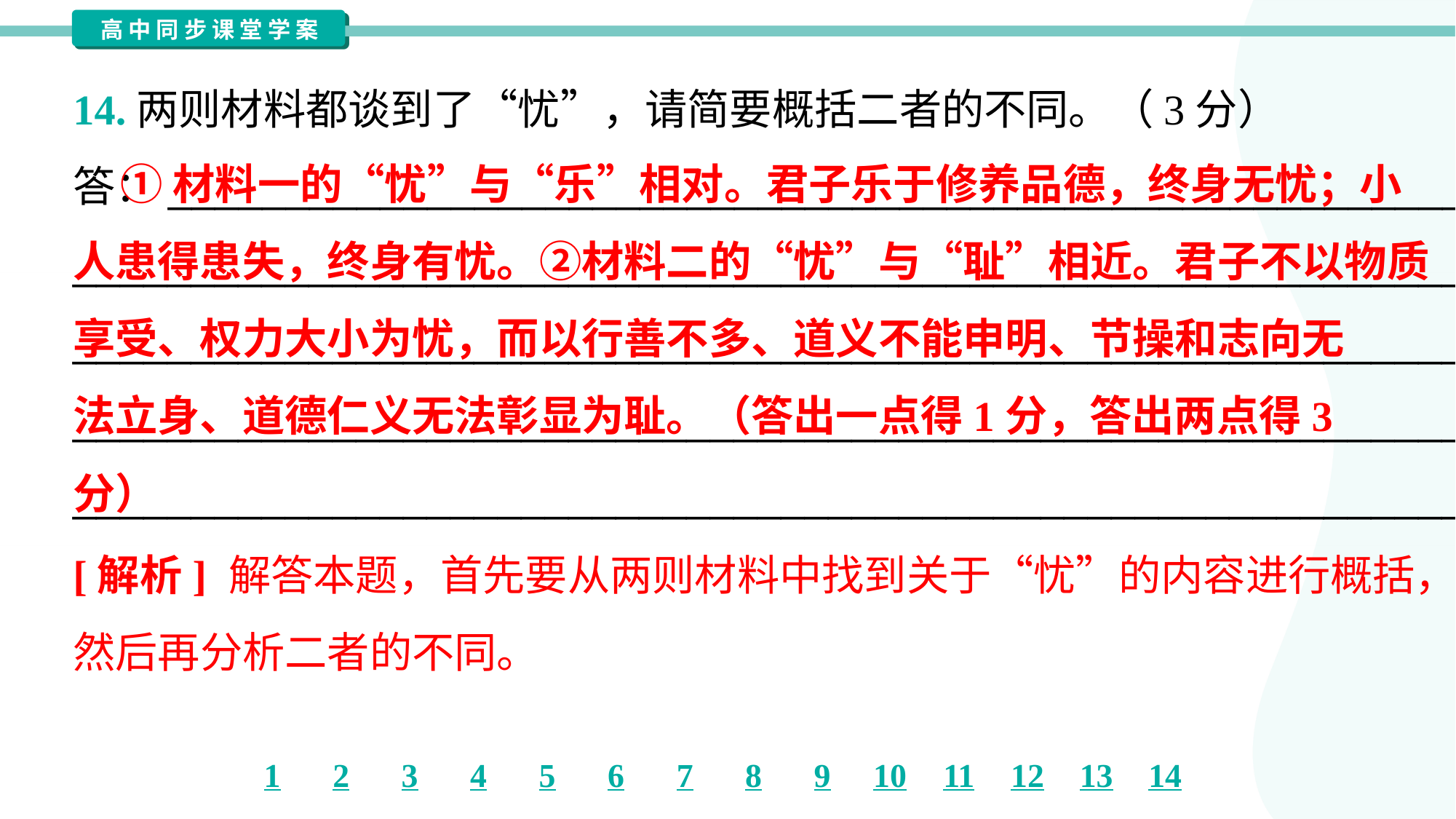

14.两则材料都谈到了“忧”，请简要概括二者的不同。（3分）
答：_________________________________________________________
_____________________________________________________________
_____________________________________________________________
_____________________________________________________________
_____________________________________________________________
     ①材料一的“忧”与“乐”相对。君子乐于修养品德，终身无忧；小
人患得患失，终身有忧。②材料二的“忧”与“耻”相近。君子不以物质
享受、权力大小为忧，而以行善不多、道义不能申明、节操和志向无
法立身、道德仁义无法彰显为耻。（答出一点得1分，答出两点得3
分）
[解析] 解答本题，首先要从两则材料中找到关于“忧”的内容进行概括，
然后再分析二者的不同。